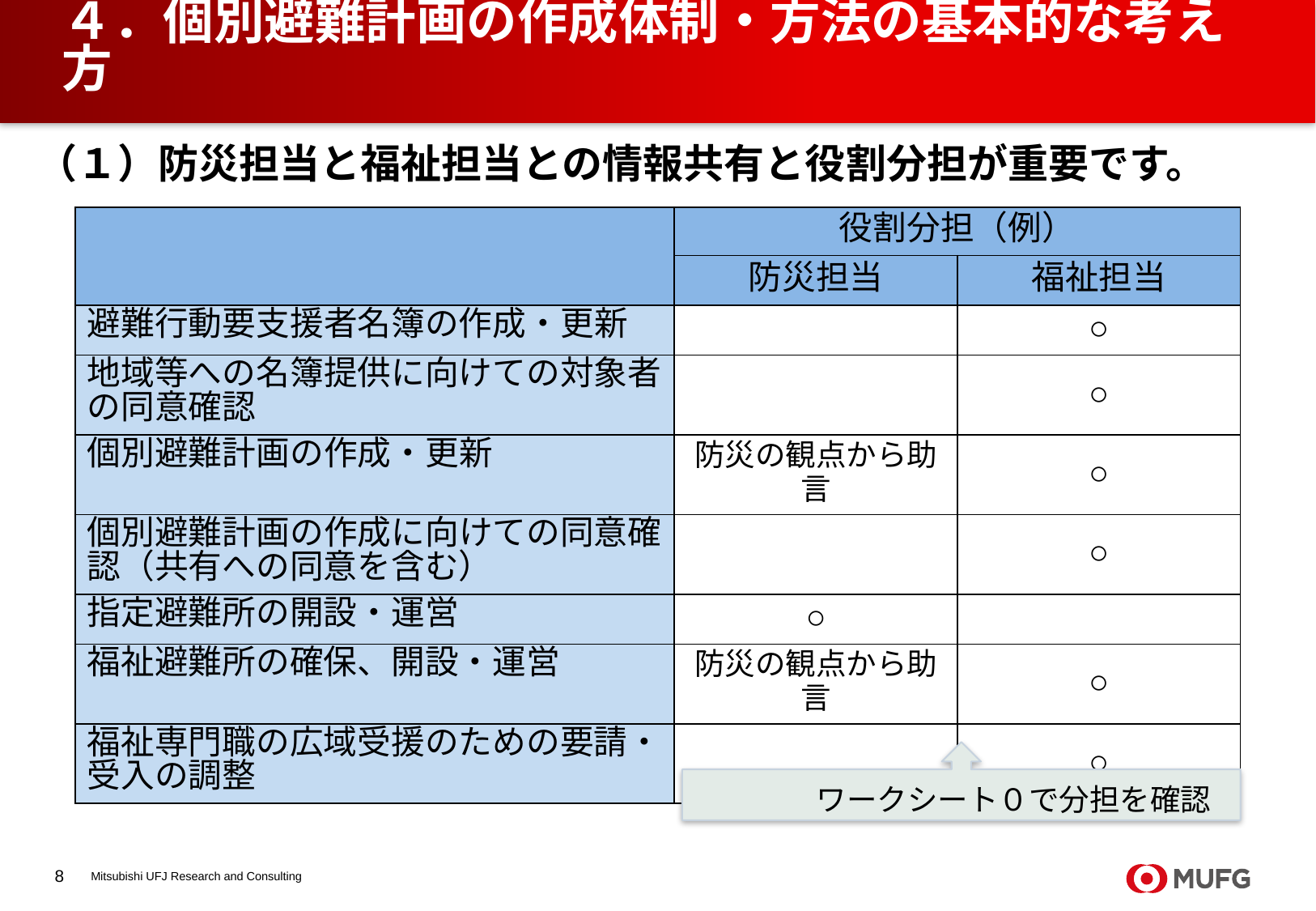

# ４．個別避難計画の作成体制・方法の基本的な考え方
（１）防災担当と福祉担当との情報共有と役割分担が重要です。
|  | 役割分担（例） |  |
| --- | --- | --- |
|  | 防災担当 | 福祉担当 |
| 避難行動要支援者名簿の作成・更新 |  | ○ |
| 地域等への名簿提供に向けての対象者の同意確認 |  | ○ |
| 個別避難計画の作成・更新 | 防災の観点から助言 | ○ |
| 個別避難計画の作成に向けての同意確認（共有への同意を含む） |  | ○ |
| 指定避難所の開設・運営 | ○ |  |
| 福祉避難所の確保、開設・運営 | 防災の観点から助言 | ○ |
| 福祉専門職の広域受援のための要請・受入の調整 |  | ○ |

ワークシート０で分担を確認